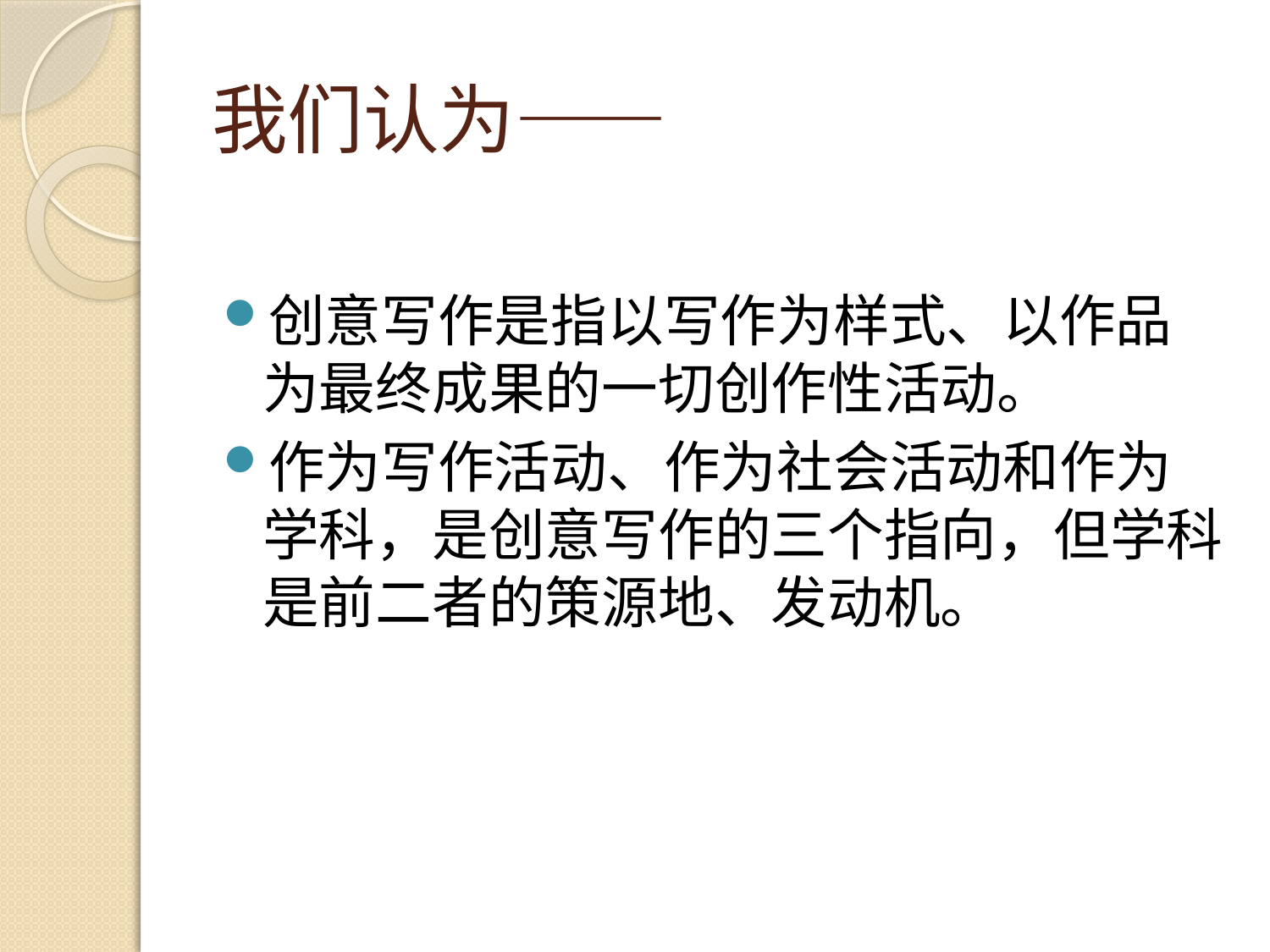

# 我们认为——

创意写作是指以写作为样式、以作品为最终成果的一切创作性活动。
作为写作活动、作为社会活动和作为学科，是创意写作的三个指向，但学科是前二者的策源地、发动机。